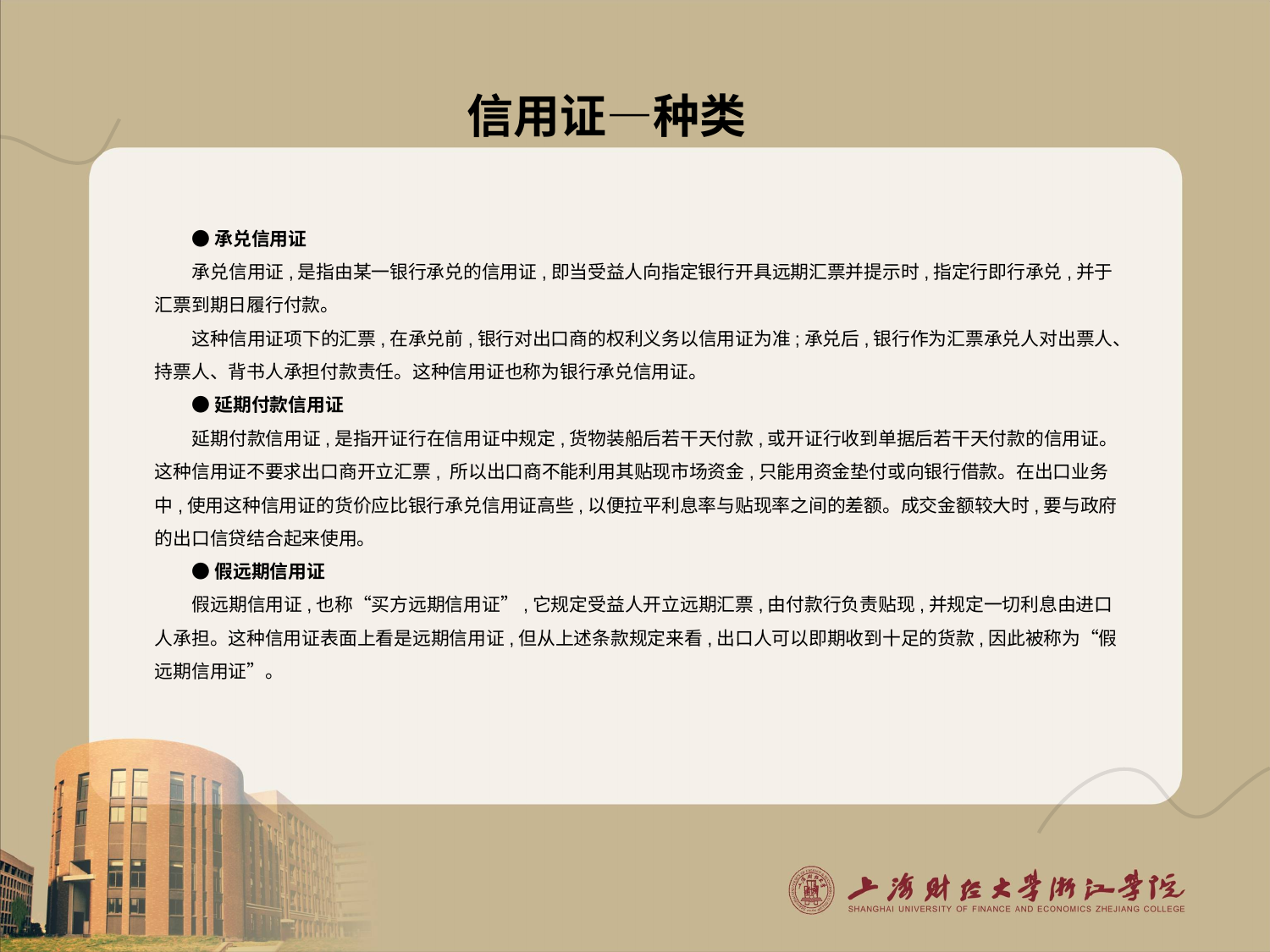

# 信用证—种类
●承兑信用证
承兑信用证,是指由某一银行承兑的信用证,即当受益人向指定银行开具远期汇票并提示时,指定行即行承兑,并于汇票到期日履行付款。
这种信用证项下的汇票,在承兑前,银行对出口商的权利义务以信用证为准;承兑后,银行作为汇票承兑人对出票人、持票人、背书人承担付款责任。这种信用证也称为银行承兑信用证。
●延期付款信用证
延期付款信用证,是指开证行在信用证中规定,货物装船后若干天付款,或开证行收到单据后若干天付款的信用证。这种信用证不要求出口商开立汇票, 所以出口商不能利用其贴现市场资金,只能用资金垫付或向银行借款。在出口业务中,使用这种信用证的货价应比银行承兑信用证高些,以便拉平利息率与贴现率之间的差额。成交金额较大时,要与政府的出口信贷结合起来使用。
●假远期信用证
假远期信用证,也称“买方远期信用证”,它规定受益人开立远期汇票,由付款行负责贴现,并规定一切利息由进口人承担。这种信用证表面上看是远期信用证,但从上述条款规定来看,出口人可以即期收到十足的货款,因此被称为“假远期信用证”。